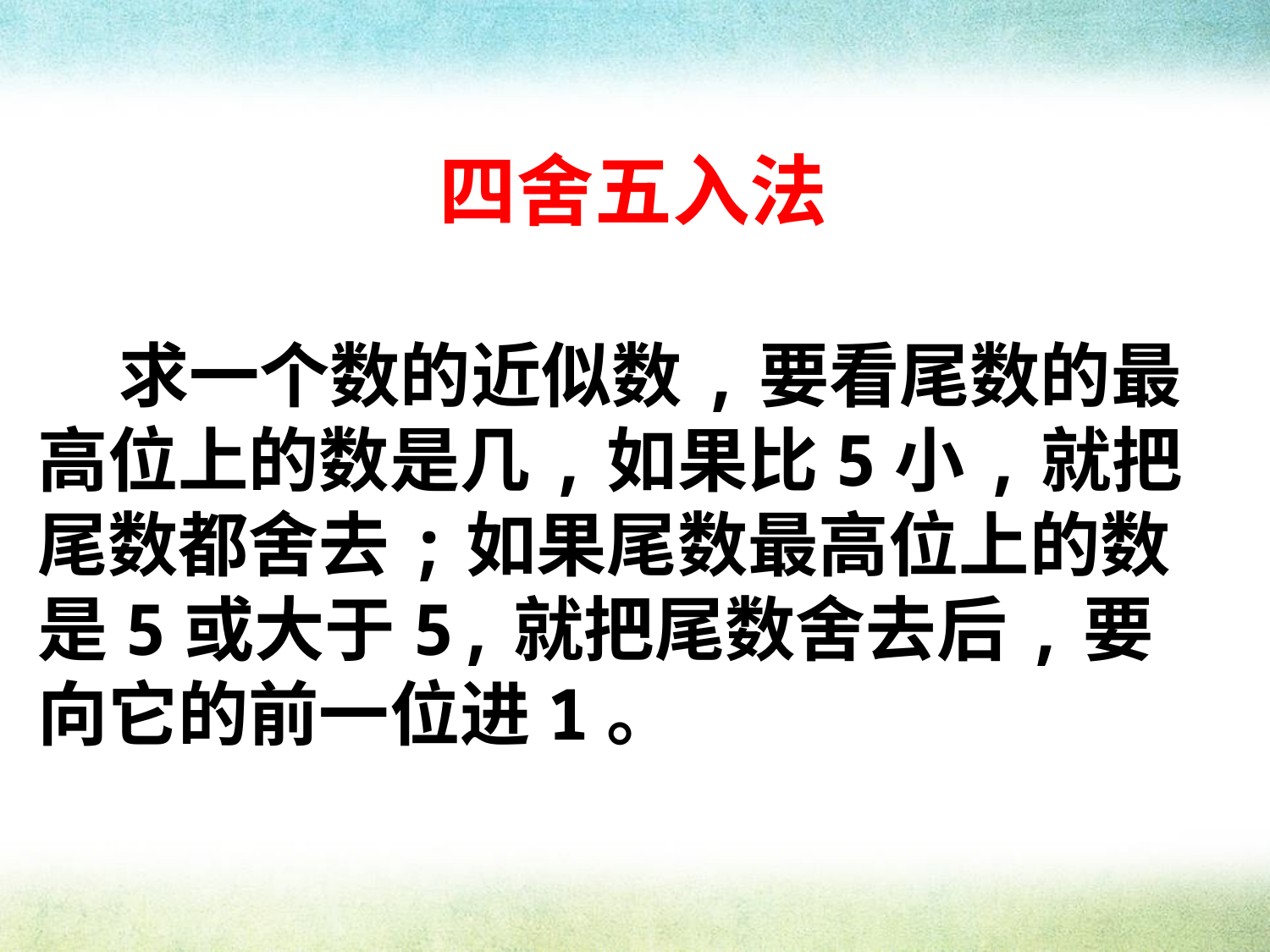

四舍五入法
    求一个数的近似数,要看尾数的最高位上的数是几,如果比5小,就把尾数都舍去;如果尾数最高位上的数是5或大于5,就把尾数舍去后,要向它的前一位进1。